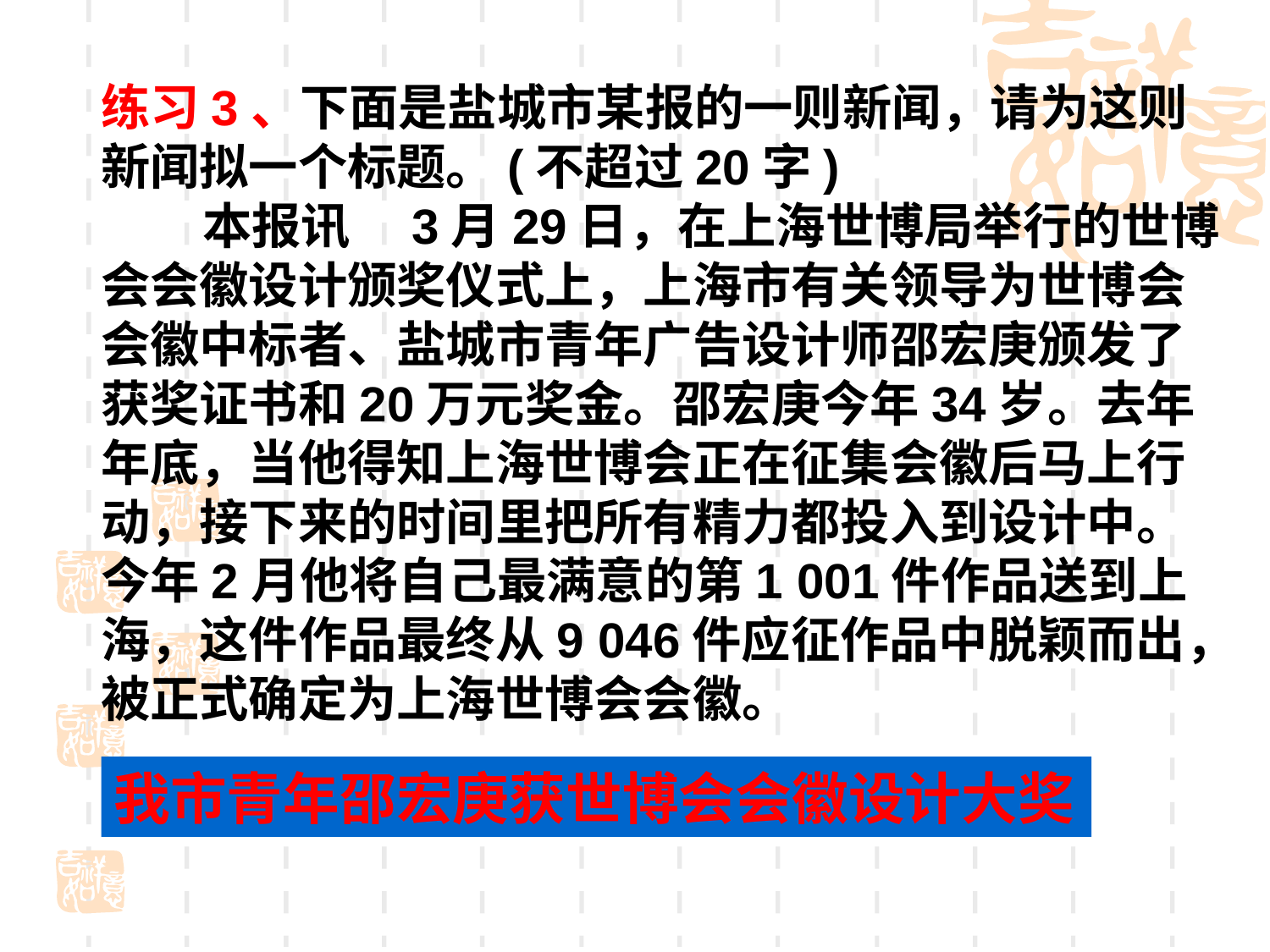

练习3、下面是盐城市某报的一则新闻，请为这则新闻拟一个标题。(不超过20字)
        本报讯　3月29日，在上海世博局举行的世博会会徽设计颁奖仪式上，上海市有关领导为世博会会徽中标者、盐城市青年广告设计师邵宏庚颁发了获奖证书和20万元奖金。邵宏庚今年34岁。去年年底，当他得知上海世博会正在征集会徽后马上行动，接下来的时间里把所有精力都投入到设计中。今年2月他将自己最满意的第1 001件作品送到上海，这件作品最终从9 046件应征作品中脱颖而出，被正式确定为上海世博会会徽。
我市青年邵宏庚获世博会会徽设计大奖